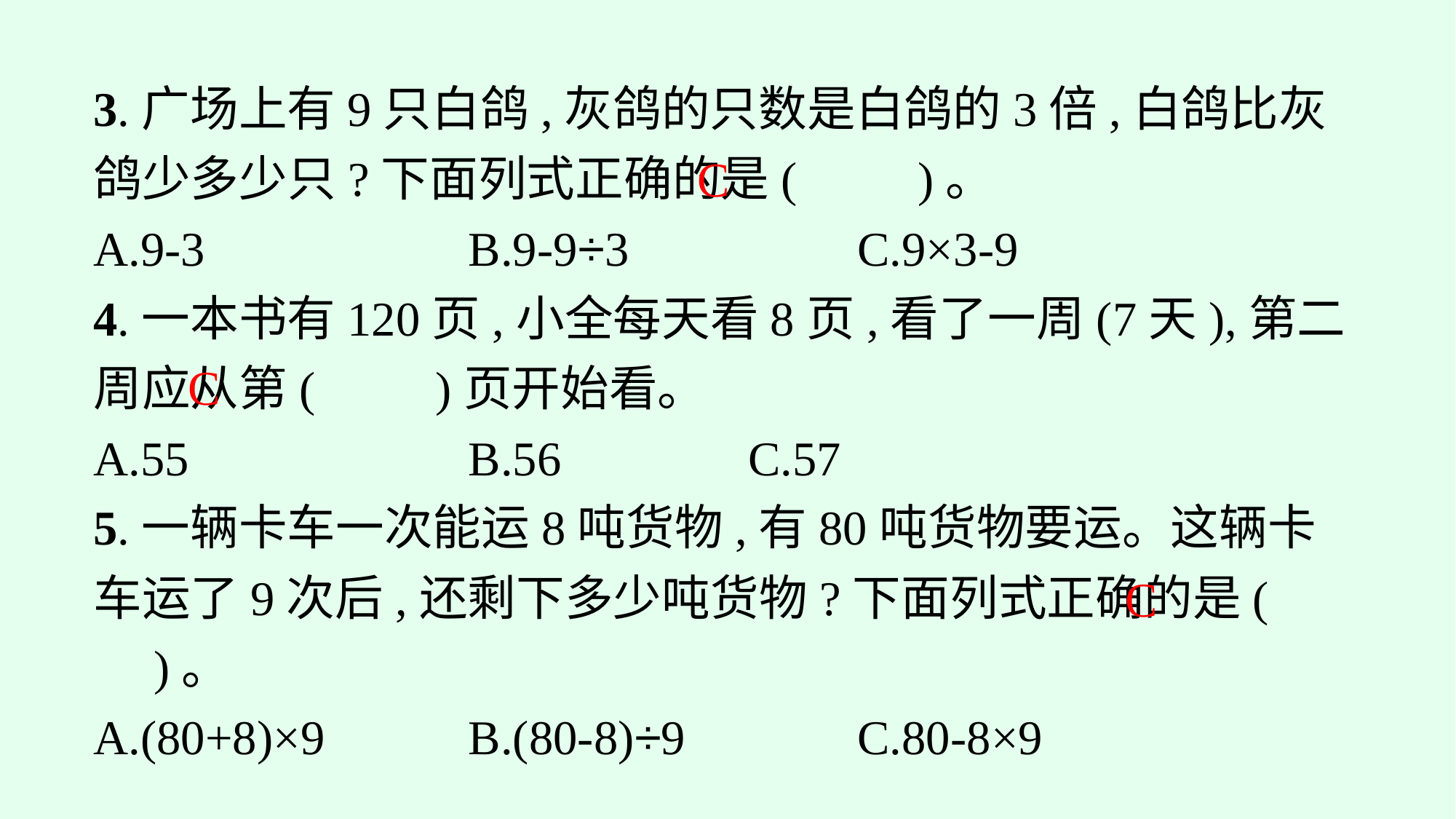

3.广场上有9只白鸽,灰鸽的只数是白鸽的3倍,白鸽比灰鸽少多少只?下面列式正确的是(　　)。
A.9-3			B.9-9÷3			C.9×3-9
4.一本书有120页,小全每天看8页,看了一周(7天),第二周应从第(　　)页开始看。
A.55			B.56			C.57
5.一辆卡车一次能运8吨货物,有80吨货物要运。这辆卡车运了9次后,还剩下多少吨货物?下面列式正确的是(　　)。
A.(80+8)×9		B.(80-8)÷9		C.80-8×9
C
C
C